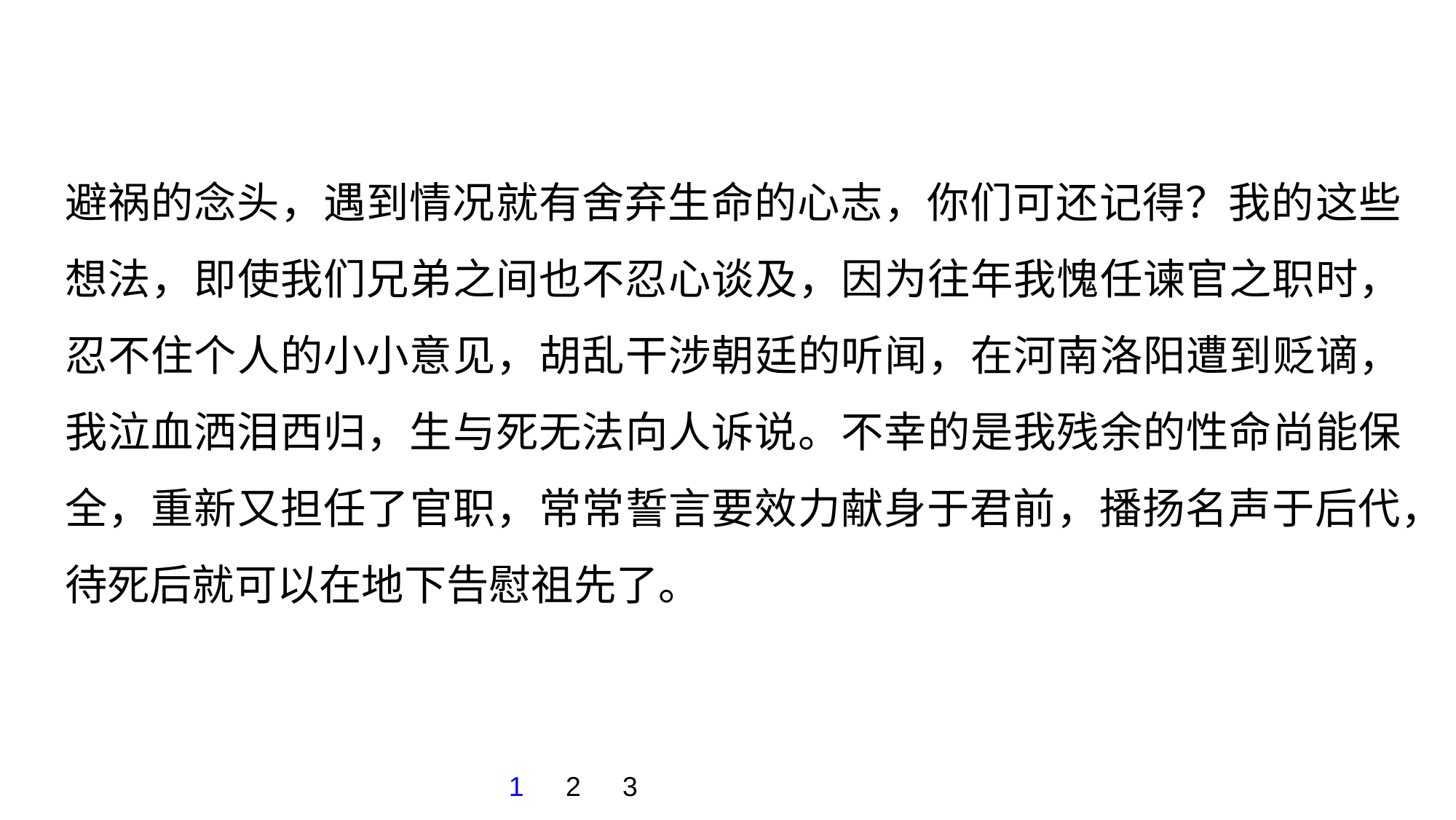

避祸的念头，遇到情况就有舍弃生命的心志，你们可还记得？我的这些想法，即使我们兄弟之间也不忍心谈及，因为往年我愧任谏官之职时，忍不住个人的小小意见，胡乱干涉朝廷的听闻，在河南洛阳遭到贬谪，我泣血洒泪西归，生与死无法向人诉说。不幸的是我残余的性命尚能保全，重新又担任了官职，常常誓言要效力献身于君前，播扬名声于后代，待死后就可以在地下告慰祖先了。
1
2
3